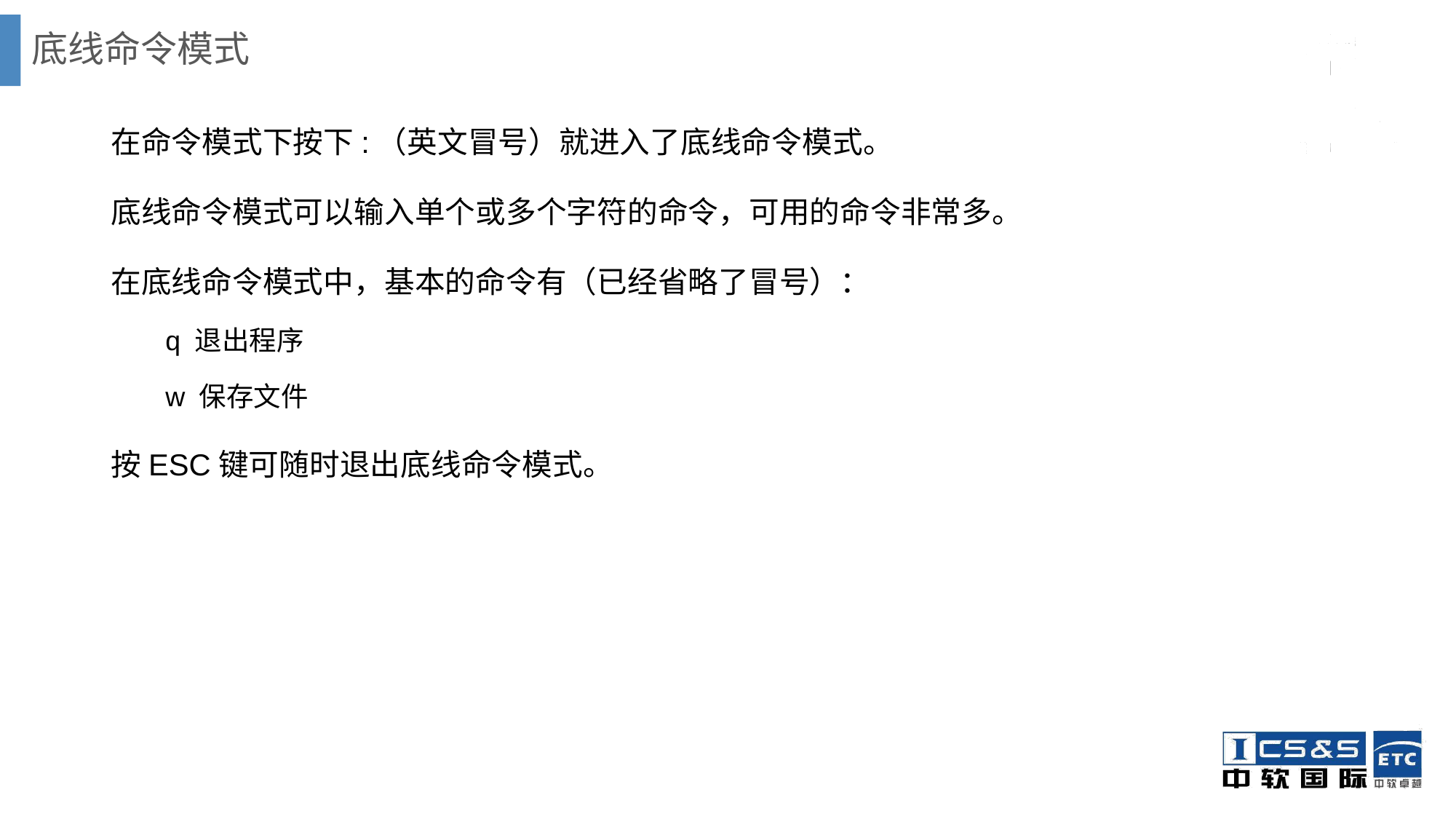

# 底线命令模式
在命令模式下按下:（英文冒号）就进入了底线命令模式。
底线命令模式可以输入单个或多个字符的命令，可用的命令非常多。
在底线命令模式中，基本的命令有（已经省略了冒号）：
q 退出程序
w 保存文件
按ESC键可随时退出底线命令模式。